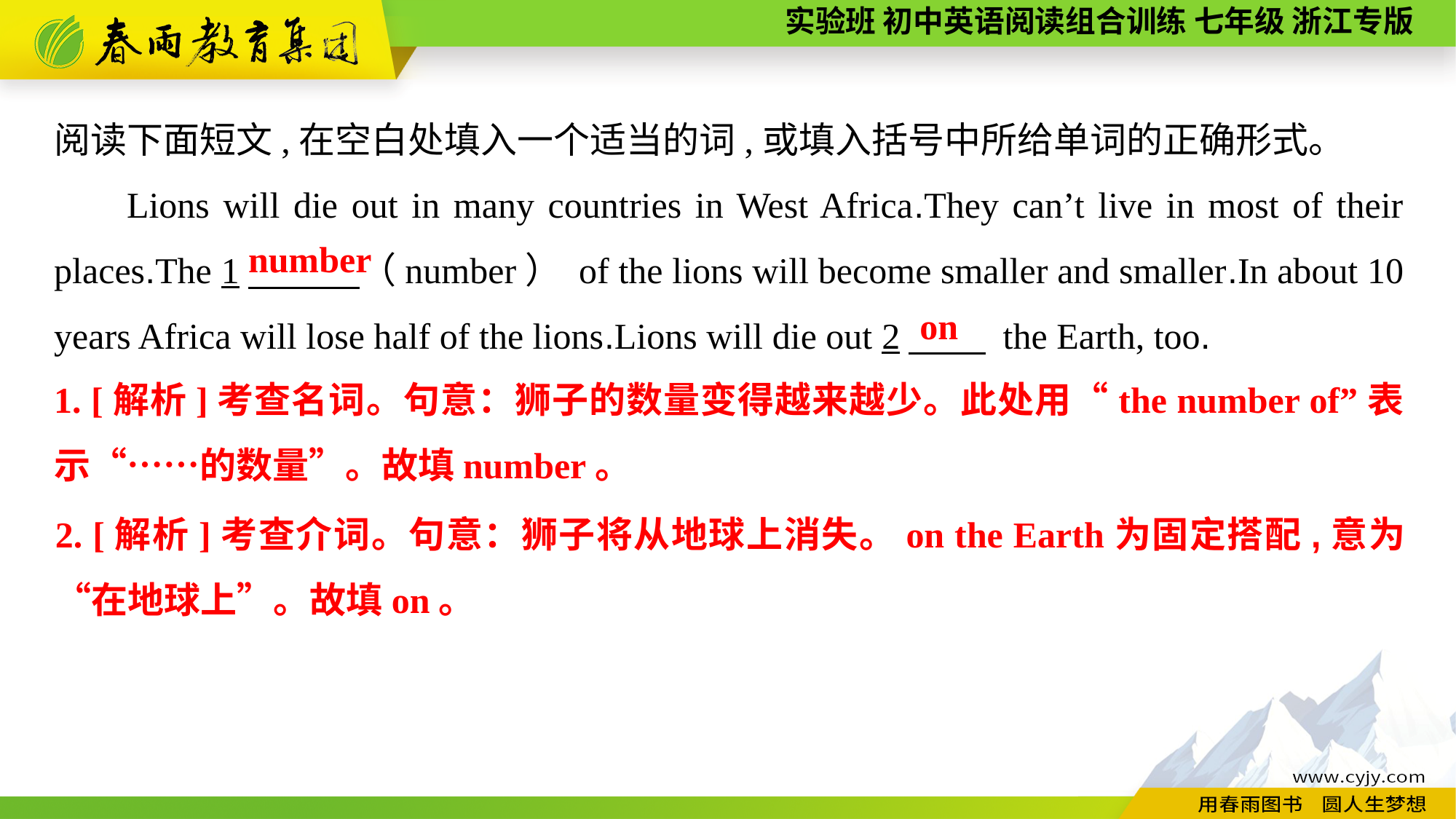

阅读下面短文,在空白处填入一个适当的词,或填入括号中所给单词的正确形式。
Lions will die out in many countries in West Africa.They can’t live in most of their places.The 1　         （number） of the lions will become smaller and smaller.In about 10 years Africa will lose half of the lions.Lions will die out 2　      the Earth, too.
number
on
1. [解析]考查名词。句意：狮子的数量变得越来越少。此处用“the number of”表示“……的数量”。故填number。
2. [解析]考查介词。句意：狮子将从地球上消失。on the Earth为固定搭配,意为“在地球上”。故填on。